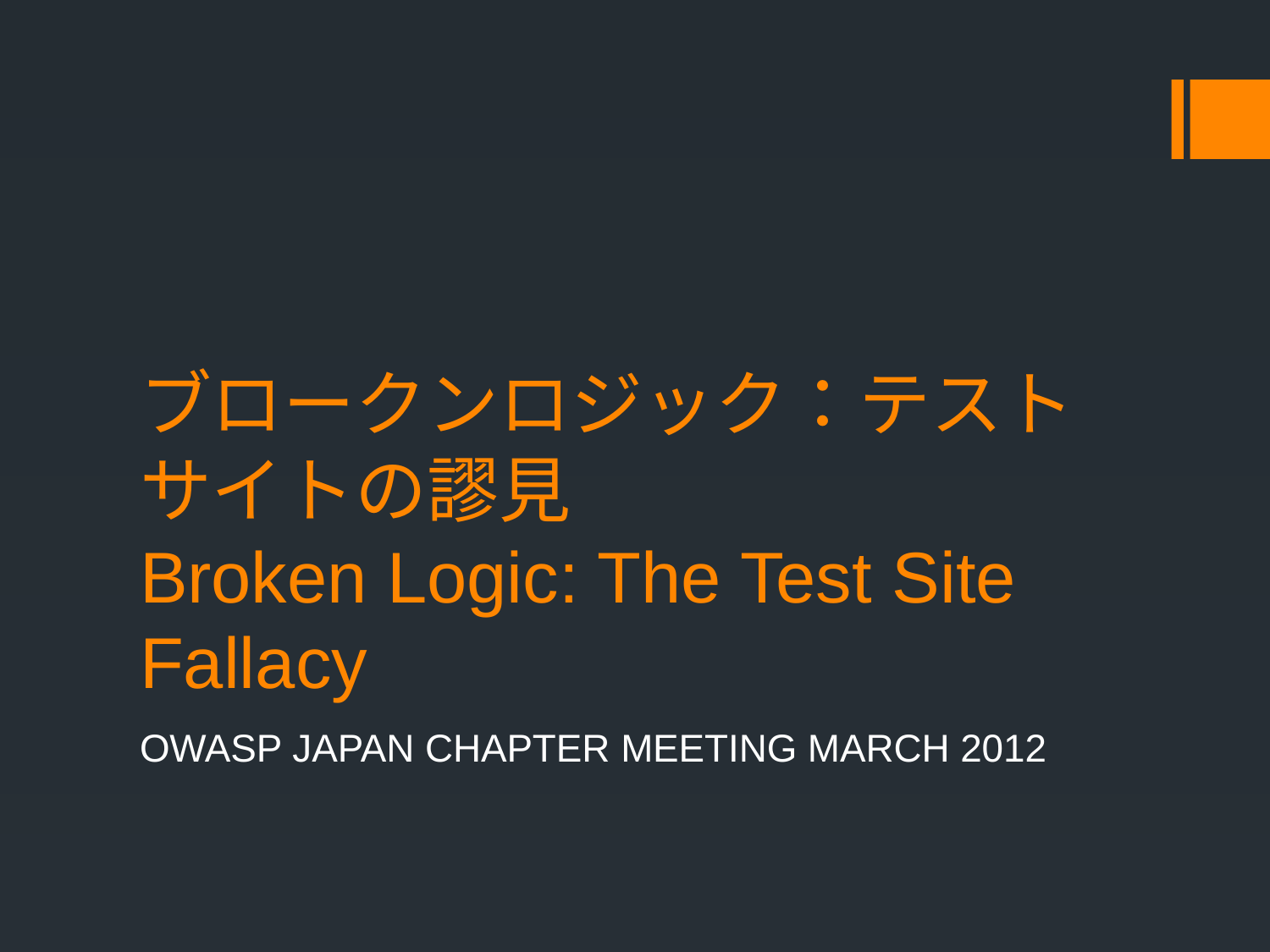

# ブロークンロジック：テストサイトの謬見 Broken Logic: The Test Site Fallacy
OWASP JAPAN CHAPTER MEETING MARCH 2012